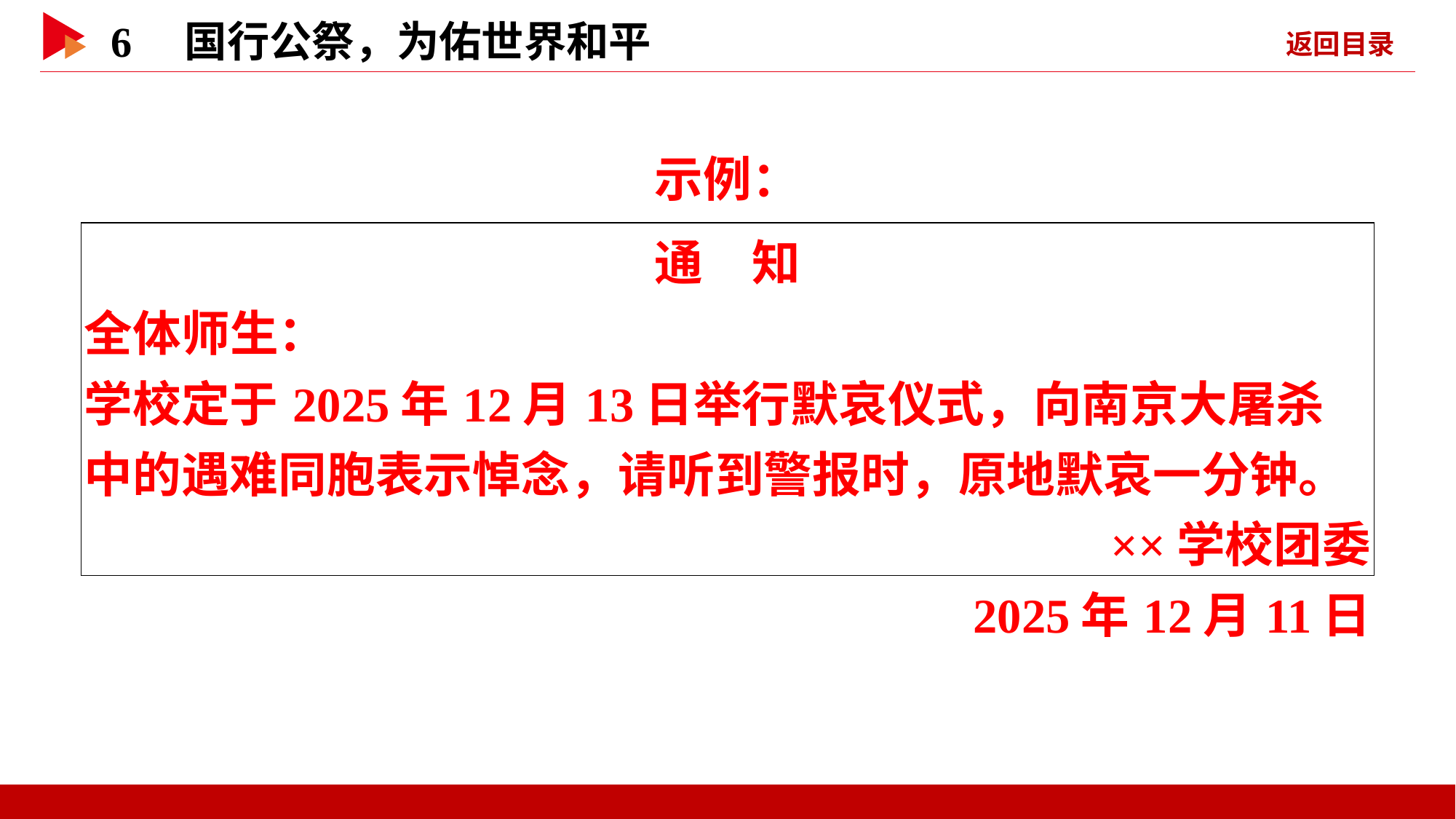

示例：
| 通　知 全体师生： 学校定于2025年12月13日举行默哀仪式，向南京大屠杀中的遇难同胞表示悼念，请听到警报时，原地默哀一分钟。 ××学校团委 2025年12月11日 |
| --- |